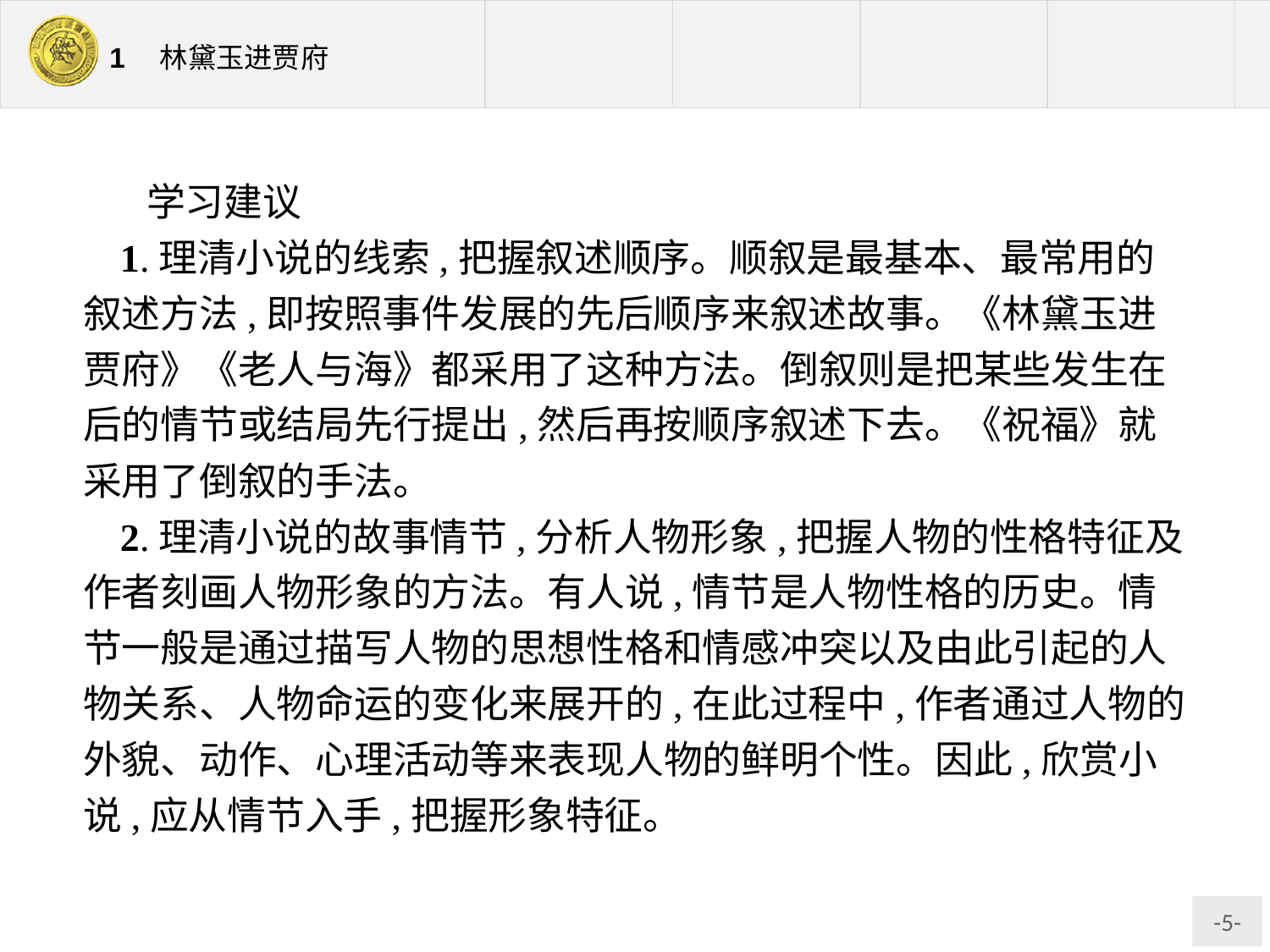

学习建议
1.理清小说的线索,把握叙述顺序。顺叙是最基本、最常用的叙述方法,即按照事件发展的先后顺序来叙述故事。《林黛玉进贾府》《老人与海》都采用了这种方法。倒叙则是把某些发生在后的情节或结局先行提出,然后再按顺序叙述下去。《祝福》就采用了倒叙的手法。
2.理清小说的故事情节,分析人物形象,把握人物的性格特征及作者刻画人物形象的方法。有人说,情节是人物性格的历史。情节一般是通过描写人物的思想性格和情感冲突以及由此引起的人物关系、人物命运的变化来展开的,在此过程中,作者通过人物的外貌、动作、心理活动等来表现人物的鲜明个性。因此,欣赏小说,应从情节入手,把握形象特征。